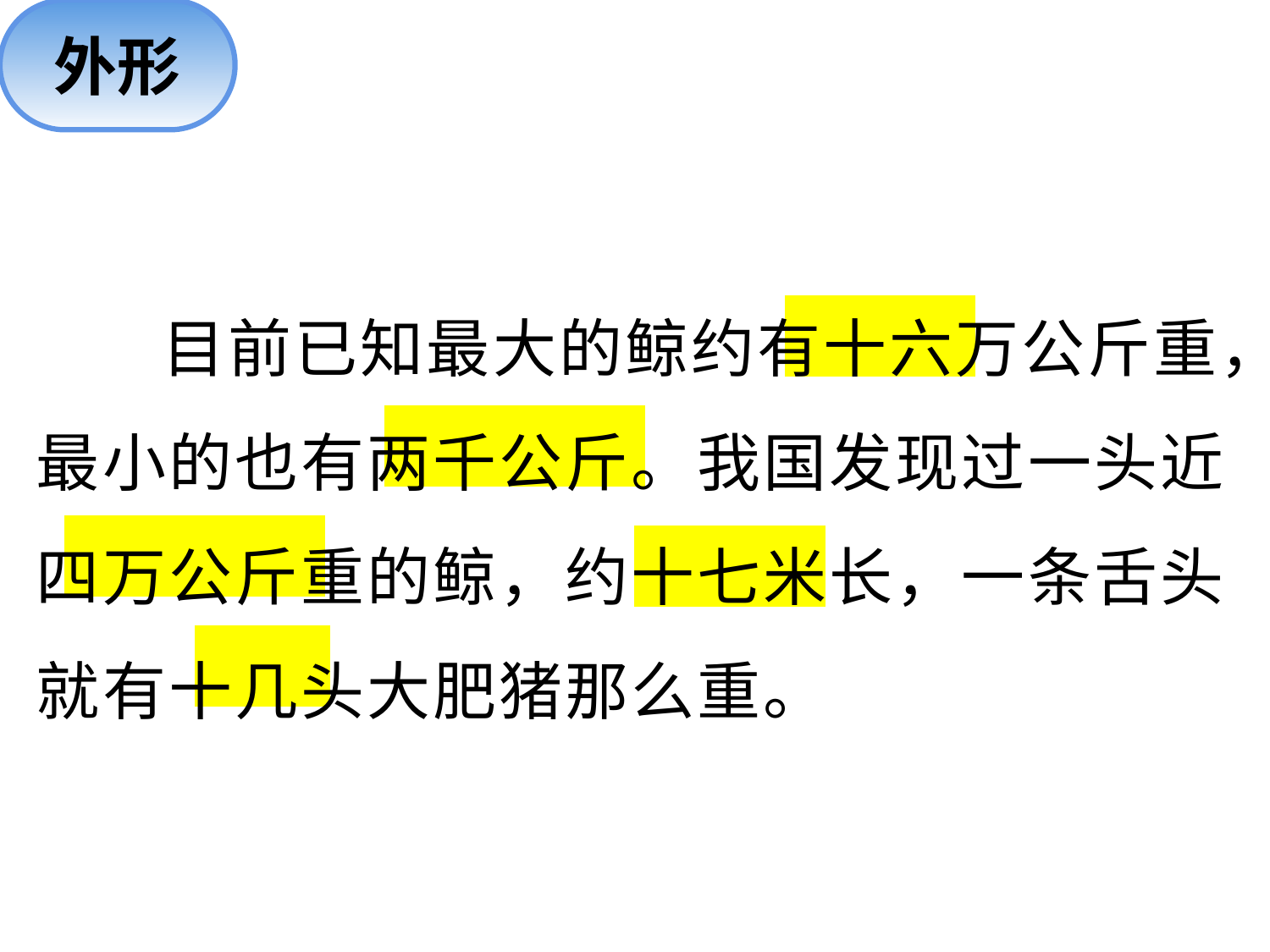

外形
        目前已知最大的鲸约有十六万公斤重，最小的也有两千公斤。我国发现过一头近四万公斤重的鲸，约十七米长，一条舌头就有十几头大肥猪那么重。